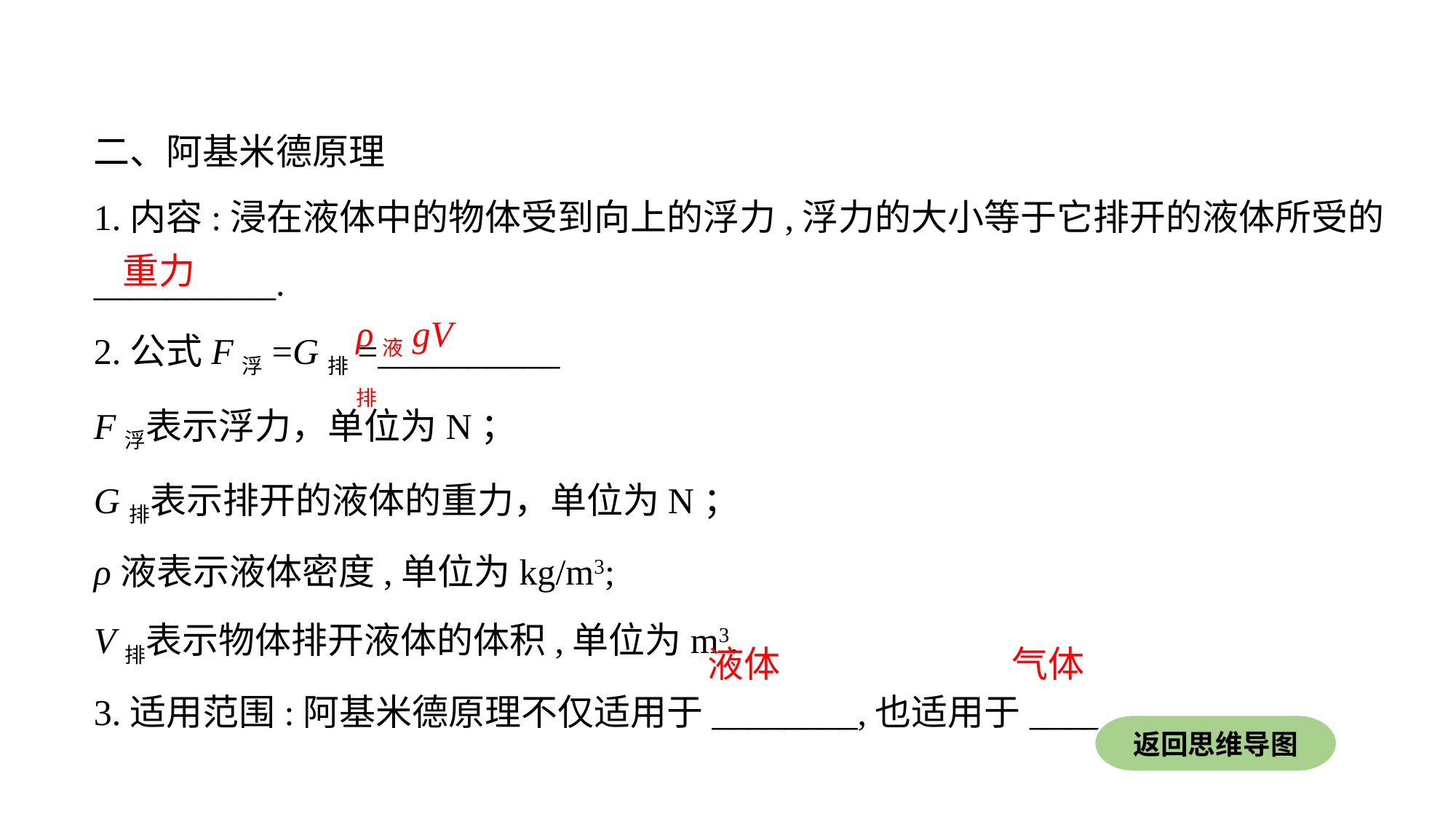

二、阿基米德原理
1.内容:浸在液体中的物体受到向上的浮力,浮力的大小等于它排开的液体所受的__________.
2.公式F浮=G排=__________
F浮表示浮力，单位为N；
G排表示排开的液体的重力，单位为N；
ρ液表示液体密度,单位为kg/m3;
V排表示物体排开液体的体积,单位为m3.
3.适用范围:阿基米德原理不仅适用于________,也适用于_________.
重力
ρ液gV排

液体
气体
返回思维导图